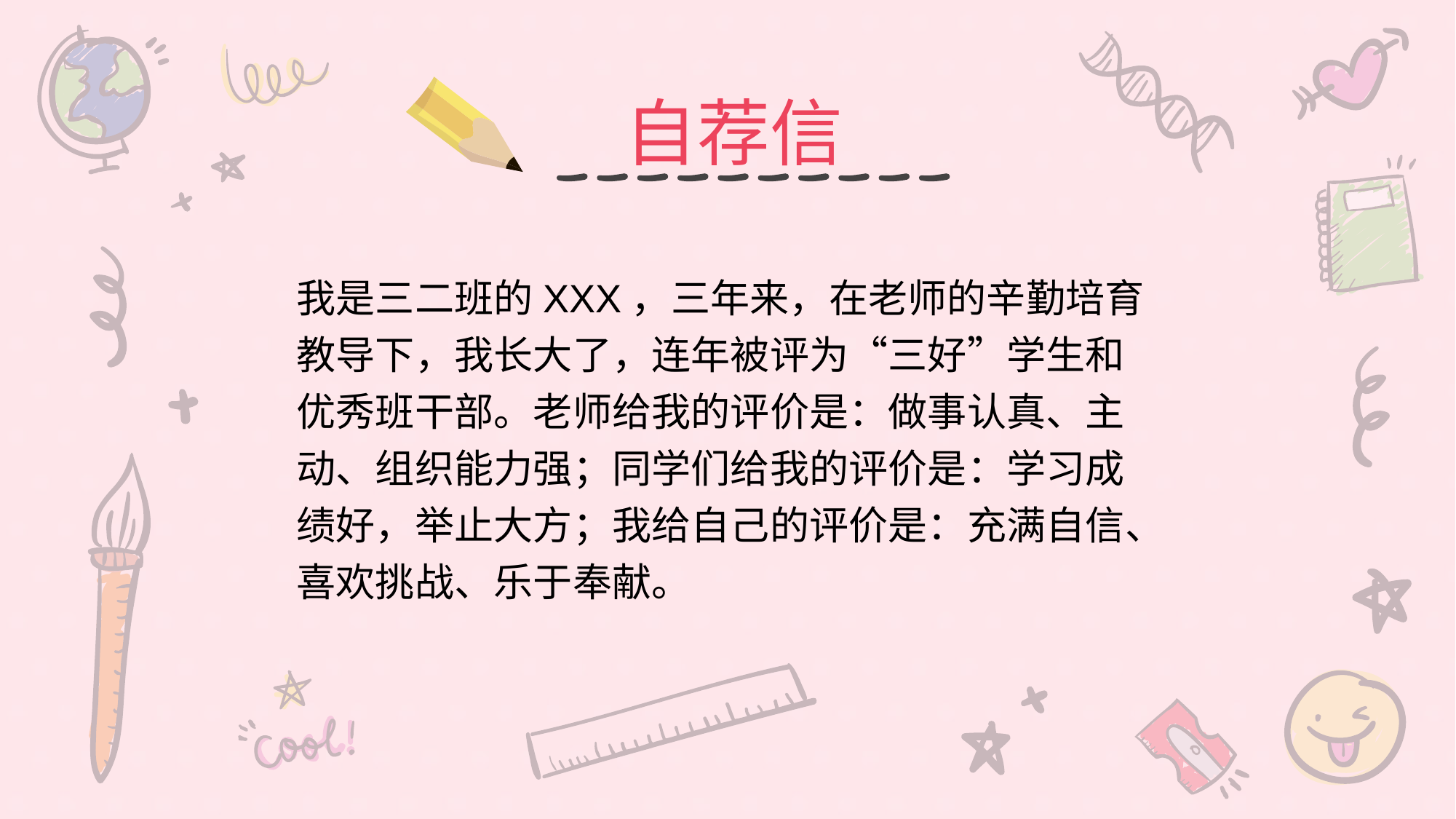

自荐信

我是三二班的XXX，三年来，在老师的辛勤培育教导下，我长大了，连年被评为“三好”学生和优秀班干部。老师给我的评价是：做事认真、主动、组织能力强；同学们给我的评价是：学习成绩好，举止大方；我给自己的评价是：充满自信、喜欢挑战、乐于奉献。